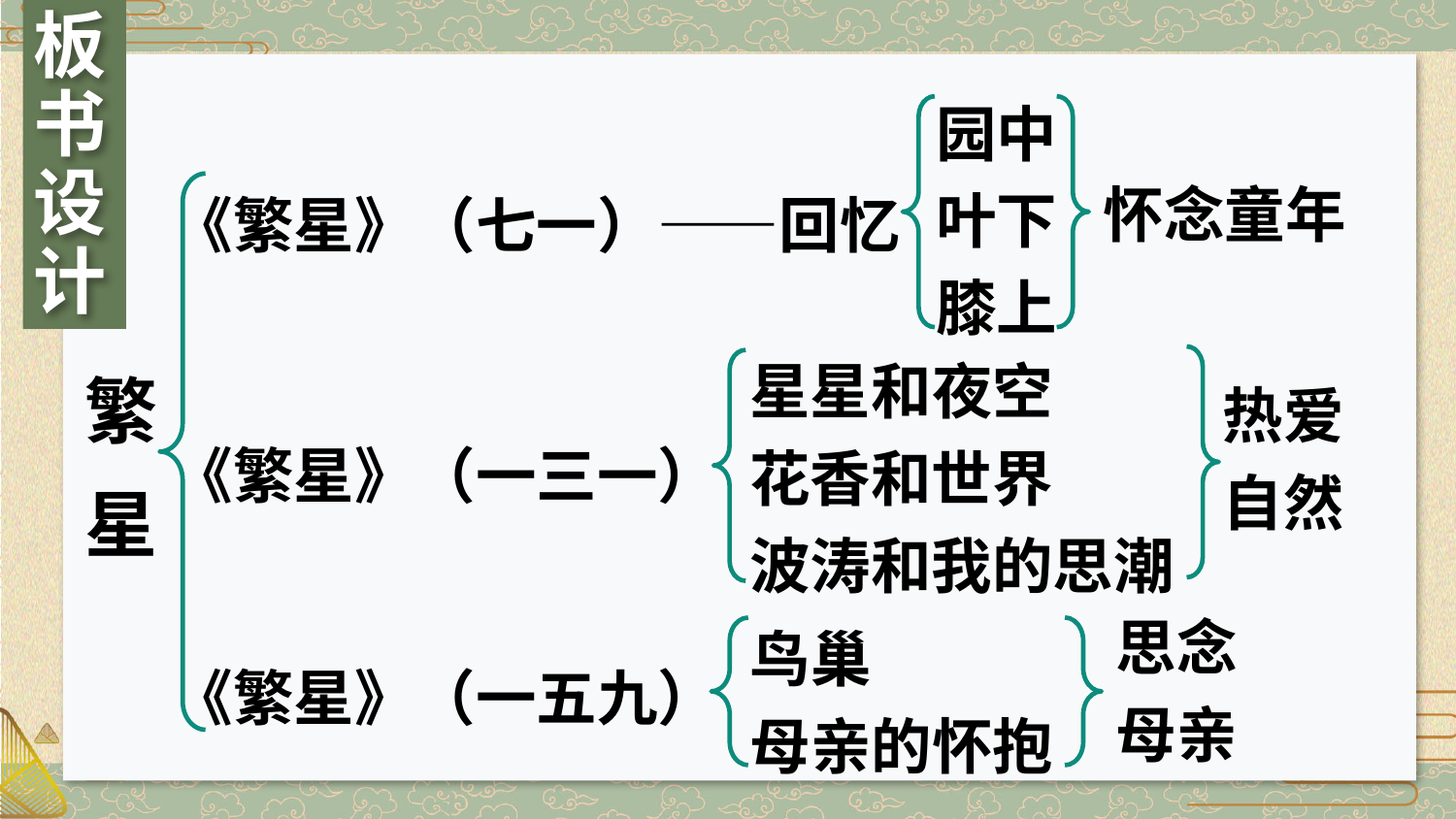

板书设计
园中
叶下
膝上

怀念童年
《繁星》（七一）——回忆

繁星
星星和夜空
花香和世界
波涛和我的思潮

热爱自然
《繁星》（一三一）
思念母亲
鸟巢
母亲的怀抱

《繁星》（一五九）